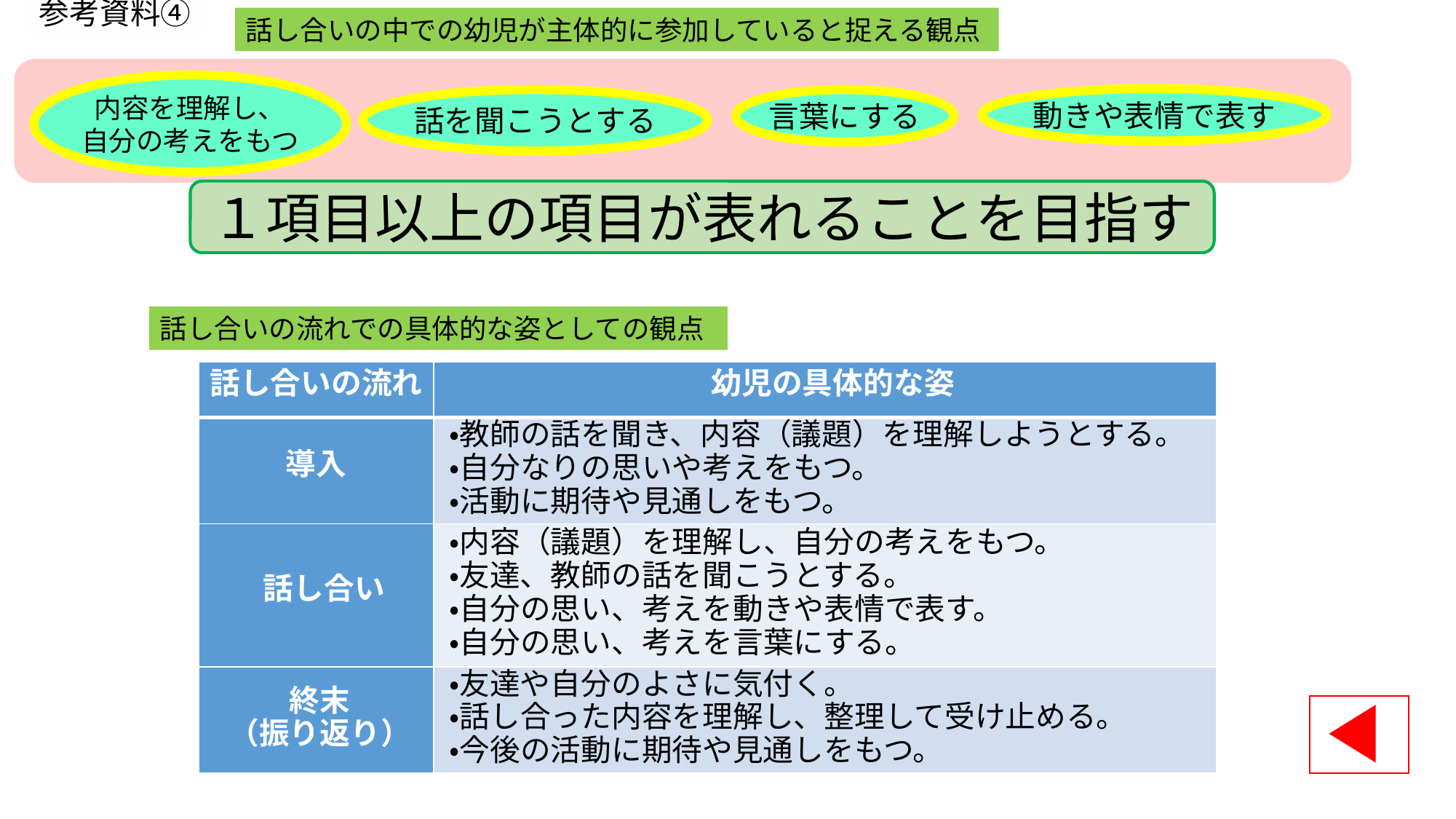

話し合いの中での幼児が主体的に参加していると捉える観点
参考資料④

内容を理解し、
自分の考えをもつ
動きや表情で表す
話を聞こうとする
言葉にする
１項目以上の項目が表れることを目指す
話し合いの流れでの具体的な姿としての観点
| 話し合いの流れ | 幼児の具体的な姿 |
| --- | --- |
| 導入 | ・教師の話を聞き、内容（議題）を理解しようとする。 ・自分なりの思いや考えをもつ。 ・活動に期待や見通しをもつ。 |
| 話し合い | ・内容（議題）を理解し、自分の考えをもつ。 ・友達、教師の話を聞こうとする。 ・自分の思い、考えを動きや表情で表す。 ・自分の思い、考えを言葉にする。 |
| 終末 （振り返り） | ・友達や自分のよさに気付く。 ・話し合った内容を理解し、整理して受け止める。 ・今後の活動に期待や見通しをもつ。 |